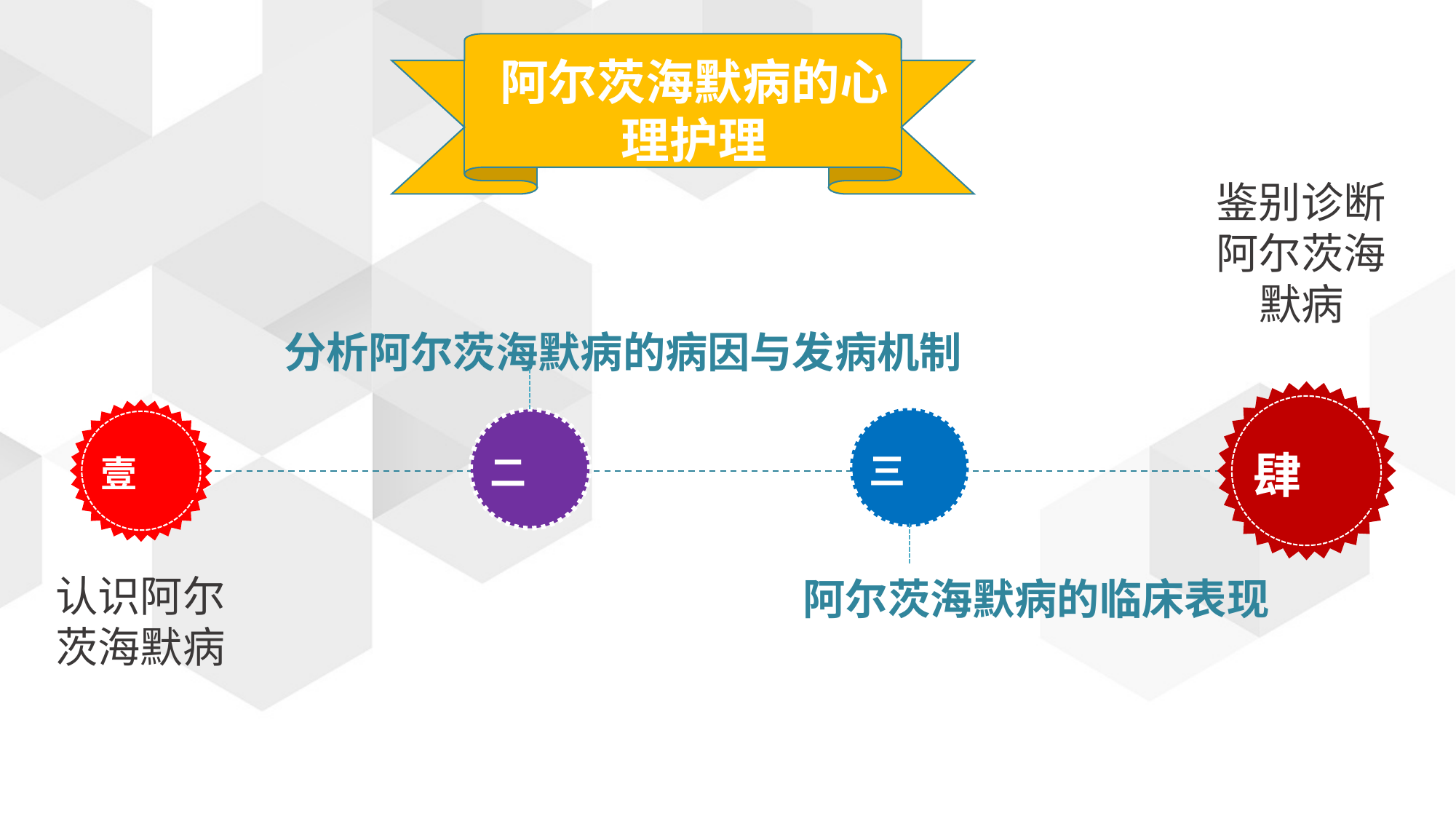

阿尔茨海默病的心理护理
鉴别诊断阿尔茨海默病
分析阿尔茨海默病的病因与发病机制

肆

壹

三

二
认识阿尔茨海默病
阿尔茨海默病的临床表现